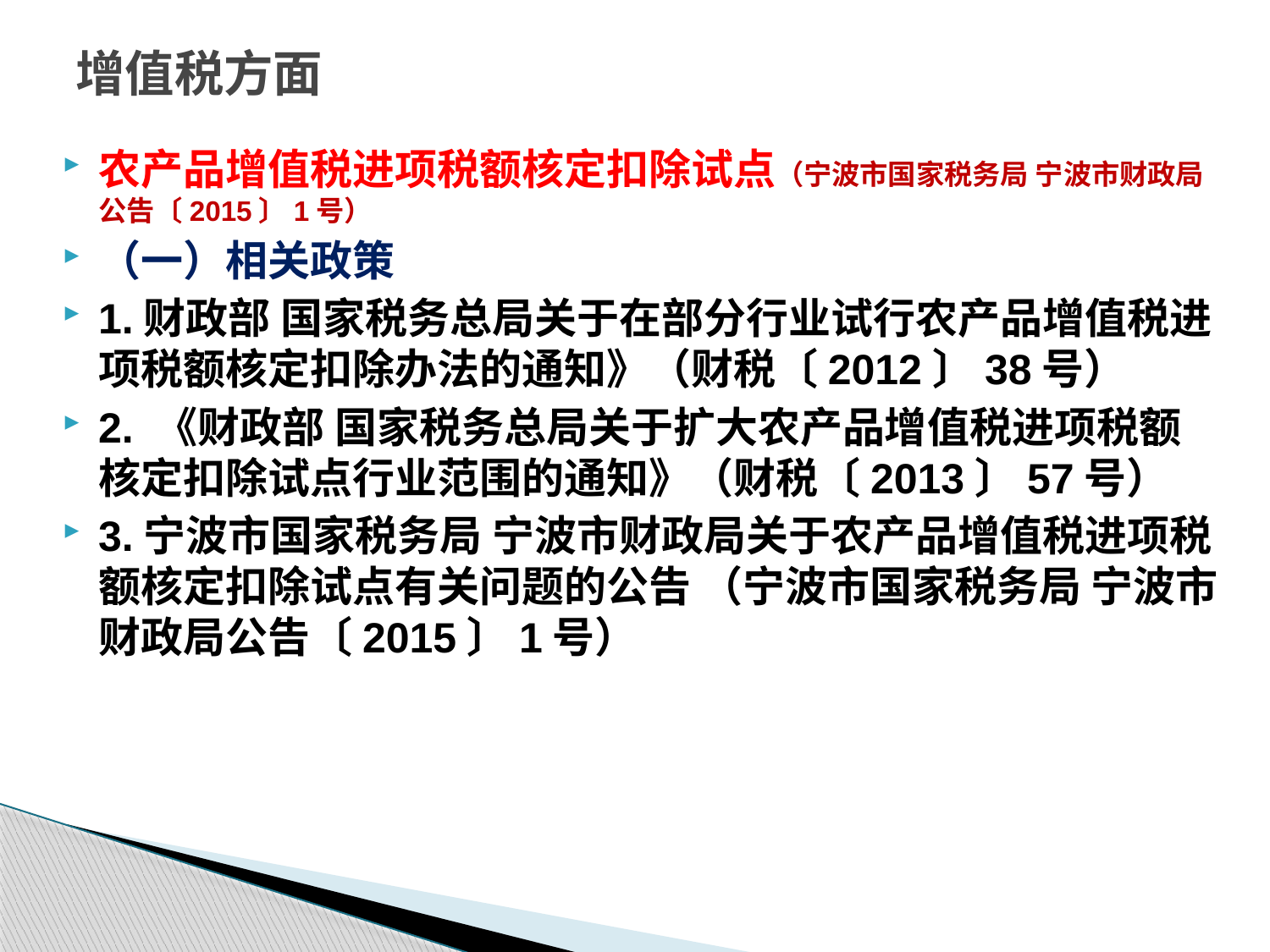

# 增值税方面
农产品增值税进项税额核定扣除试点（宁波市国家税务局 宁波市财政局公告〔2015〕1号）
（一）相关政策
1.财政部 国家税务总局关于在部分行业试行农产品增值税进项税额核定扣除办法的通知》（财税〔2012〕38号）
2. 《财政部 国家税务总局关于扩大农产品增值税进项税额核定扣除试点行业范围的通知》（财税〔2013〕57号）
3.宁波市国家税务局 宁波市财政局关于农产品增值税进项税额核定扣除试点有关问题的公告 （宁波市国家税务局 宁波市财政局公告〔2015〕1号）